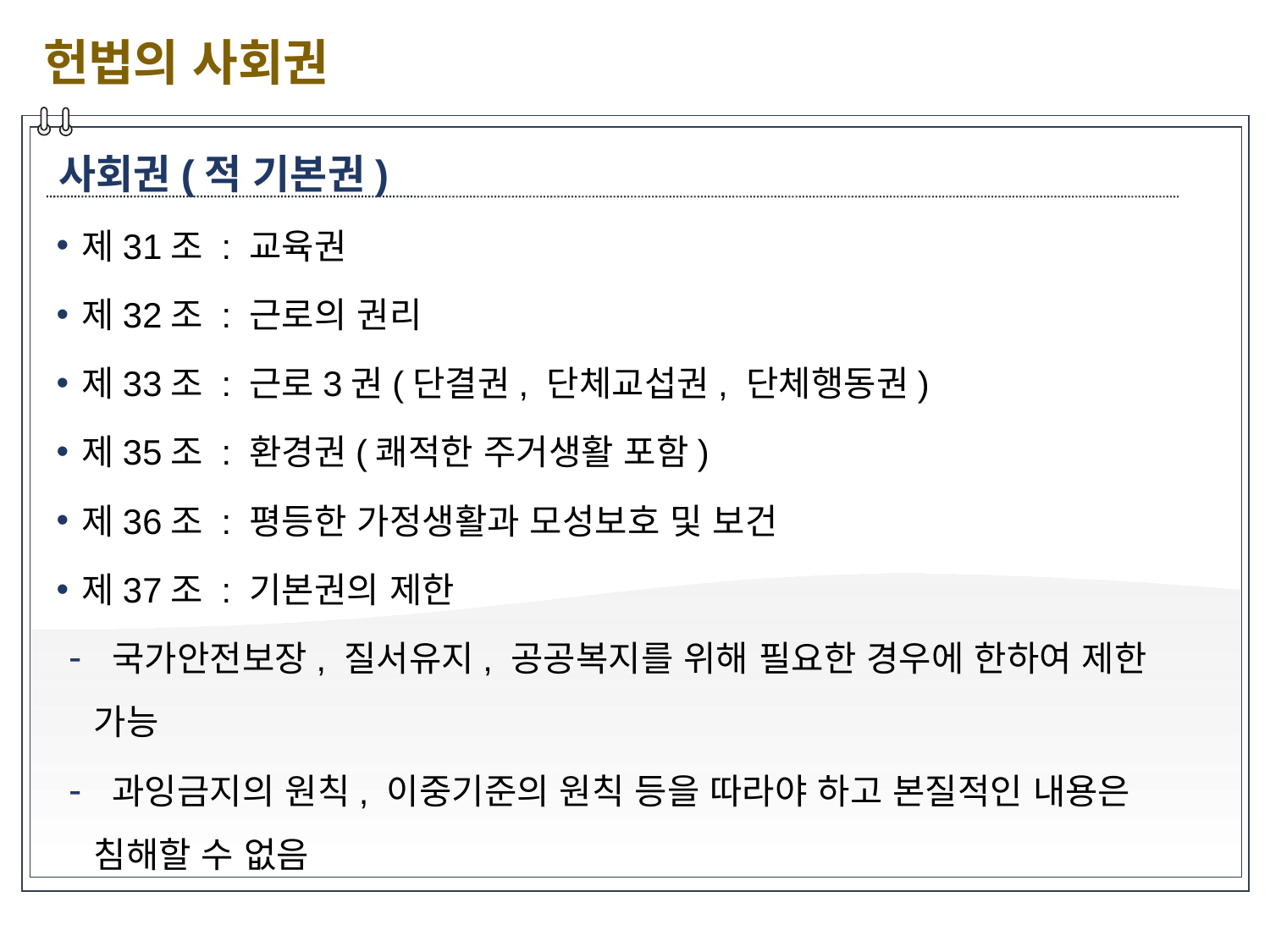

헌법의 사회권

사회권(적 기본권)
제31조 : 교육권
제32조 : 근로의 권리
제33조 : 근로3권(단결권, 단체교섭권, 단체행동권)
제35조 : 환경권(쾌적한 주거생활 포함)
제36조 : 평등한 가정생활과 모성보호 및 보건
제37조 : 기본권의 제한
 국가안전보장, 질서유지, 공공복지를 위해 필요한 경우에 한하여 제한 가능
 과잉금지의 원칙, 이중기준의 원칙 등을 따라야 하고 본질적인 내용은 침해할 수 없음